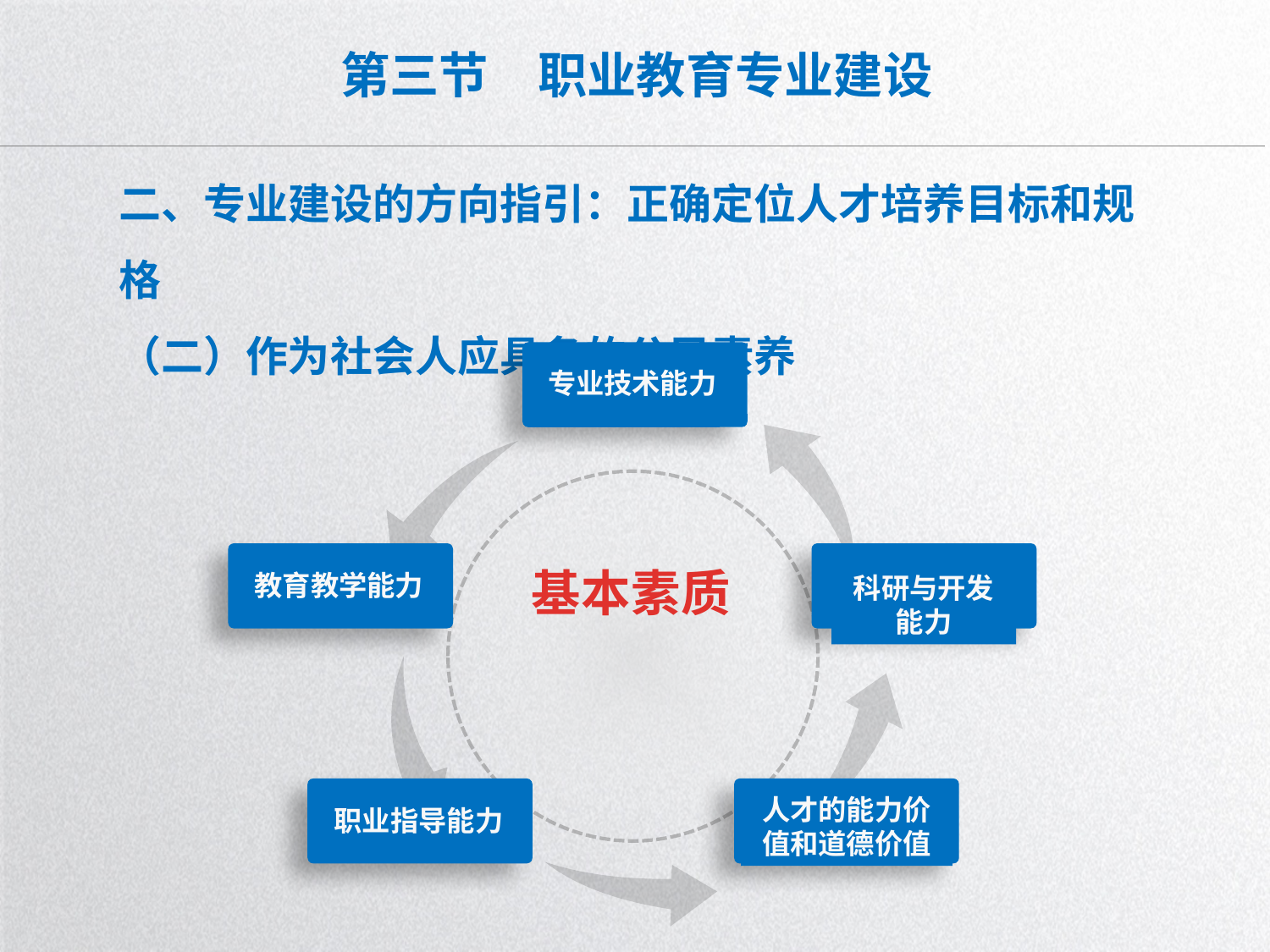

# 第三节　职业教育专业建设
二、专业建设的方向指引：正确定位人才培养目标和规格
（二）作为社会人应具备的公民素养

专业技术能力

教育教学能力

科研与开发能力
基本素质

职业指导能力

人才的能力价值和道德价值